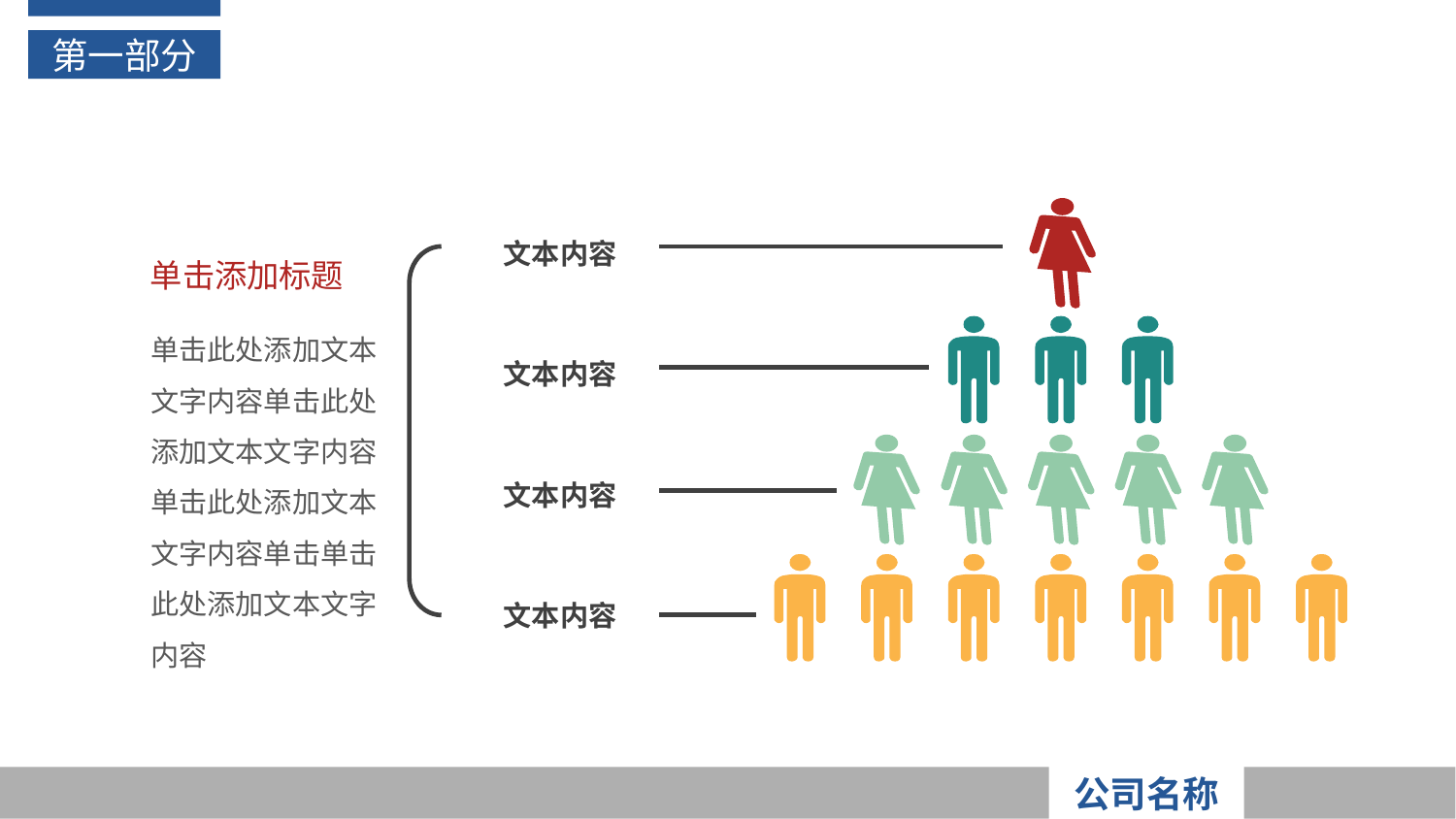

第一部分

文本内容

单击添加标题
单击此处添加文本文字内容单击此处添加文本文字内容单击此处添加文本文字内容单击单击此处添加文本文字内容

文本内容

文本内容

文本内容
公司名称